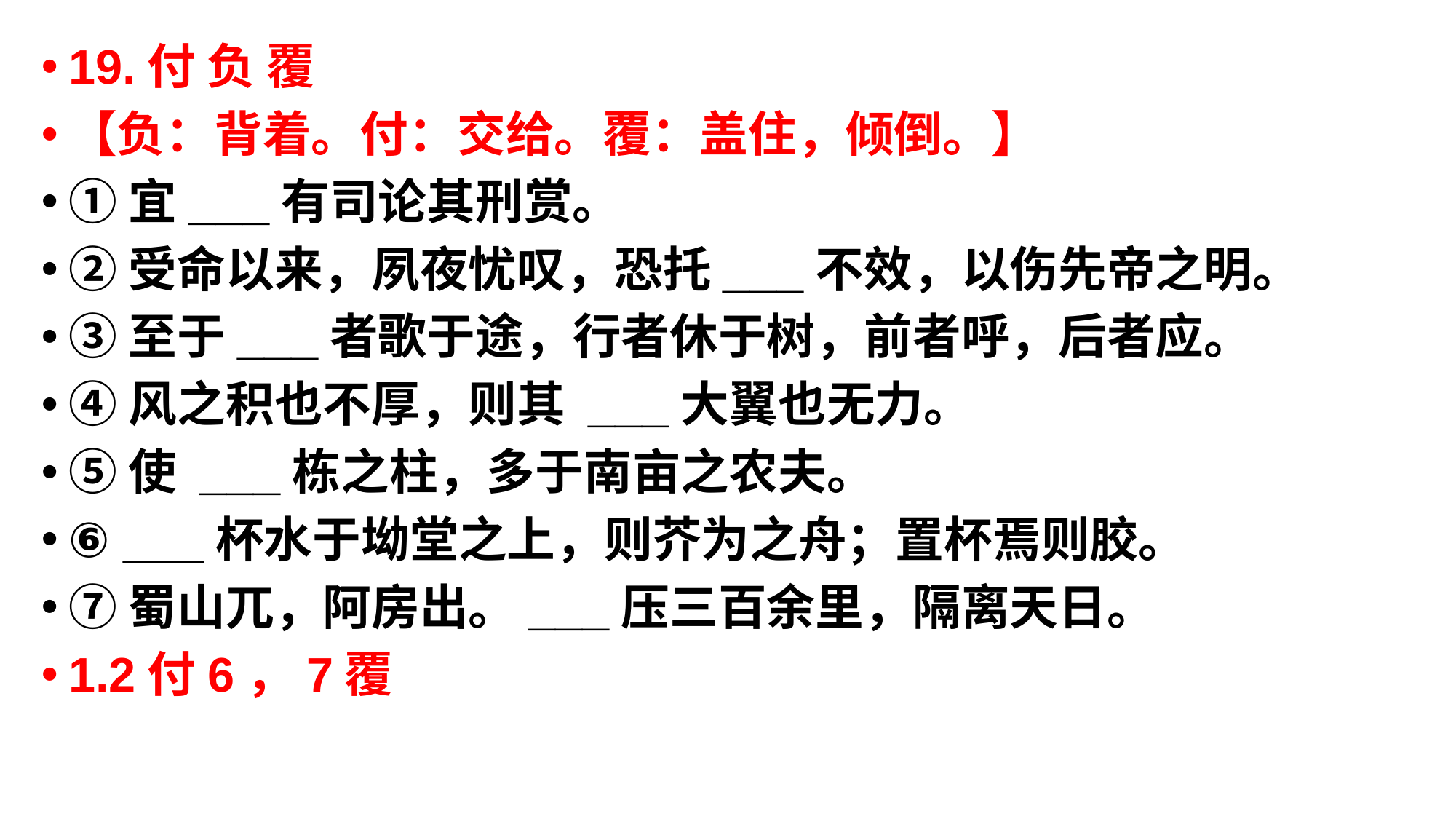

19.付 负 覆
【负：背着。付：交给。覆：盖住，倾倒。】
①宜___有司论其刑赏。
②受命以来，夙夜忧叹，恐托___不效，以伤先帝之明。
③至于___者歌于途，行者休于树，前者呼，后者应。
④风之积也不厚，则其 ___大翼也无力。
⑤使 ___栋之柱，多于南亩之农夫。
⑥ ___杯水于坳堂之上，则芥为之舟；置杯焉则胶。
⑦蜀山兀，阿房出。___压三百余里，隔离天日。
1.2付6，7覆